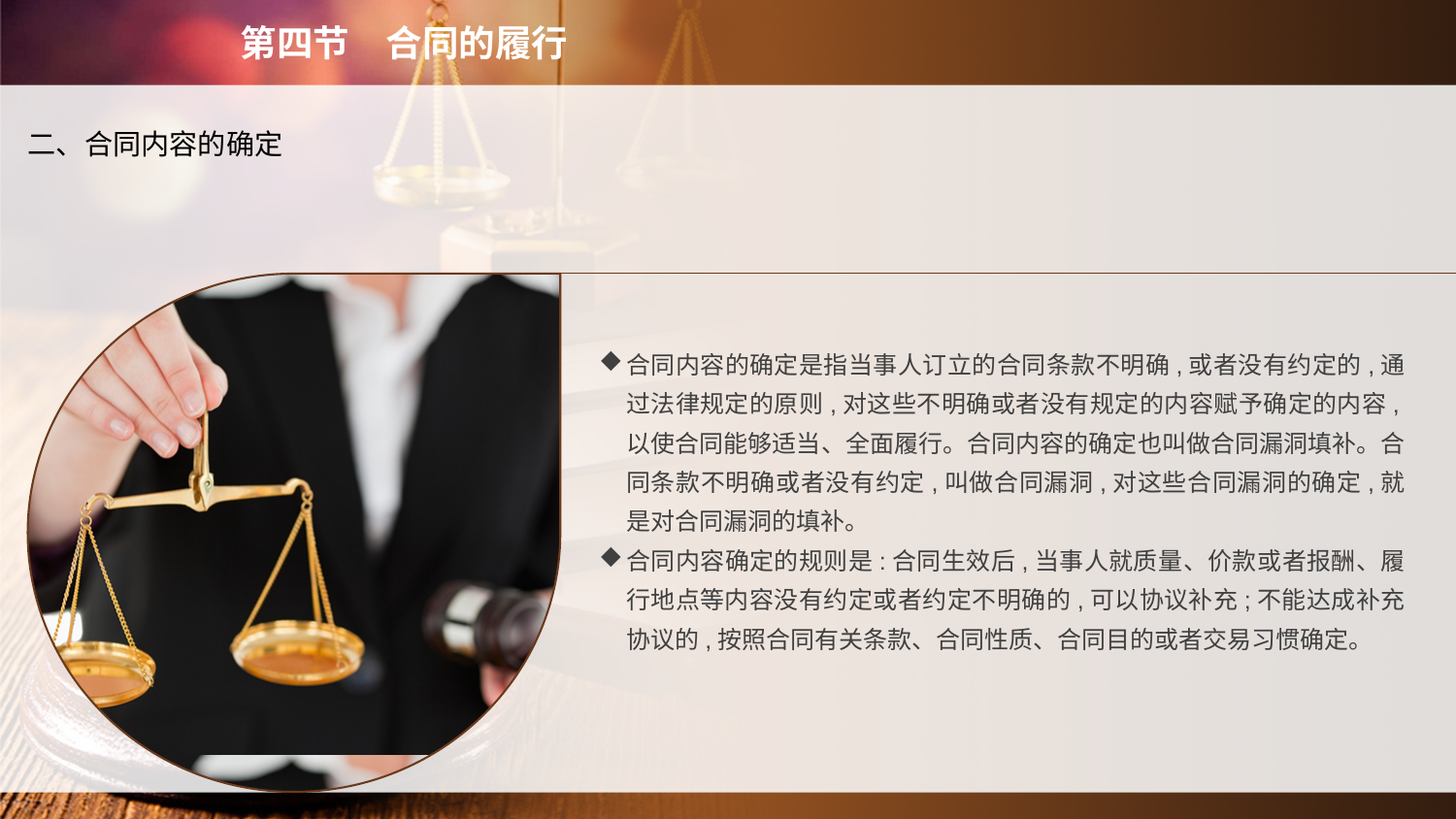

第四节　合同的履行
二、合同内容的确定

合同内容的确定是指当事人订立的合同条款不明确,或者没有约定的,通过法律规定的原则,对这些不明确或者没有规定的内容赋予确定的内容,以使合同能够适当、全面履行。合同内容的确定也叫做合同漏洞填补。合同条款不明确或者没有约定,叫做合同漏洞,对这些合同漏洞的确定,就是对合同漏洞的填补。
合同内容确定的规则是:合同生效后,当事人就质量、价款或者报酬、履行地点等内容没有约定或者约定不明确的,可以协议补充;不能达成补充协议的,按照合同有关条款、合同性质、合同目的或者交易习惯确定。